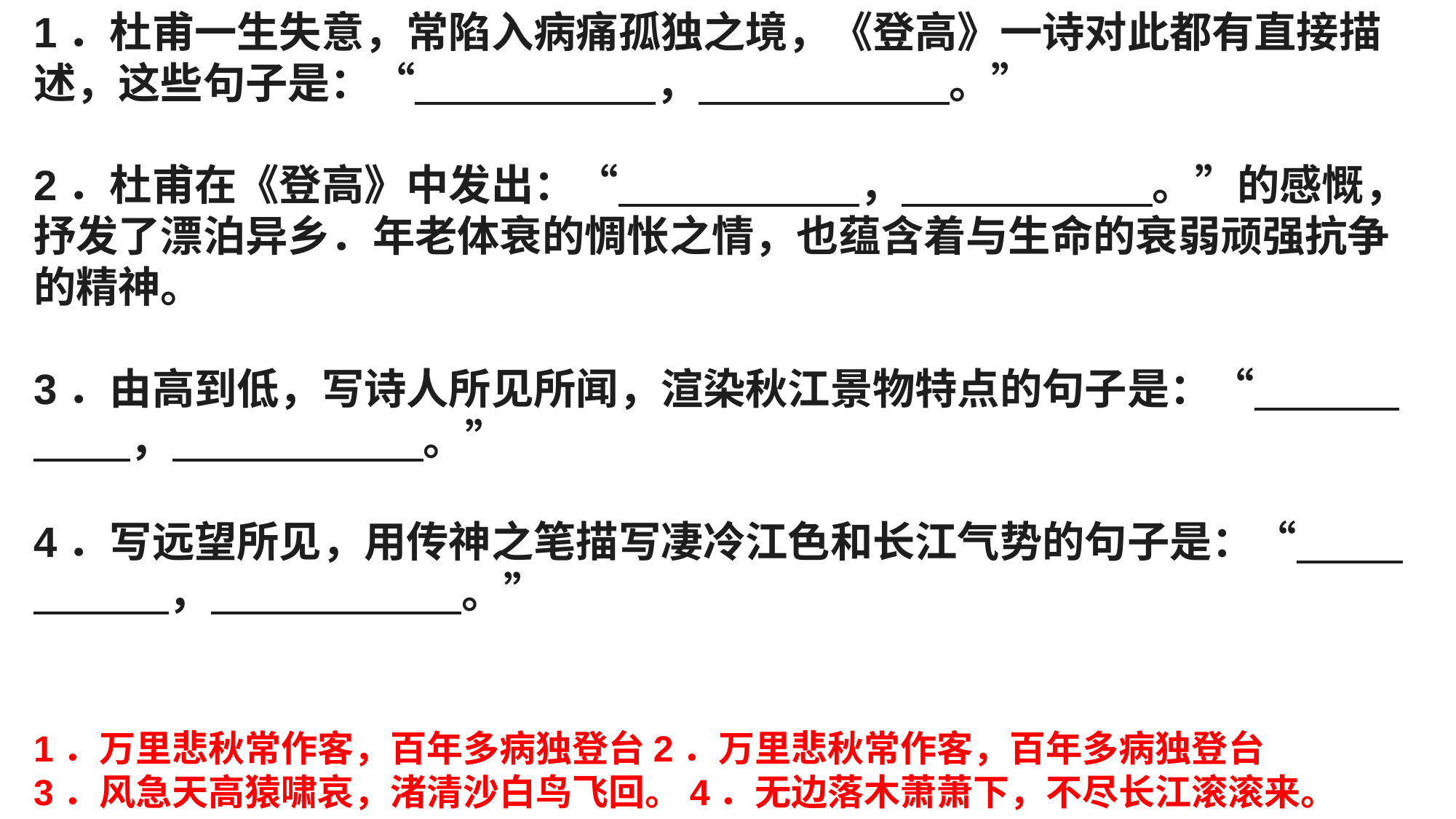

1．杜甫一生失意，常陷入病痛孤独之境，《登高》一诗对此都有直接描述，这些句子是：“                         ，                          。”

2．杜甫在《登高》中发出：“                         ，                          。”的感慨，抒发了漂泊异乡．年老体衰的惆怅之情，也蕴含着与生命的衰弱顽强抗争的精神。

3．由高到低，写诗人所见所闻，渲染秋江景物特点的句子是：“                         ，                          。”

4．写远望所见，用传神之笔描写凄冷江色和长江气势的句子是：“                         ，                          。”

1．万里悲秋常作客，百年多病独登台2．万里悲秋常作客，百年多病独登台
3．风急天高猿啸哀，渚清沙白鸟飞回。4．无边落木萧萧下，不尽长江滚滚来。